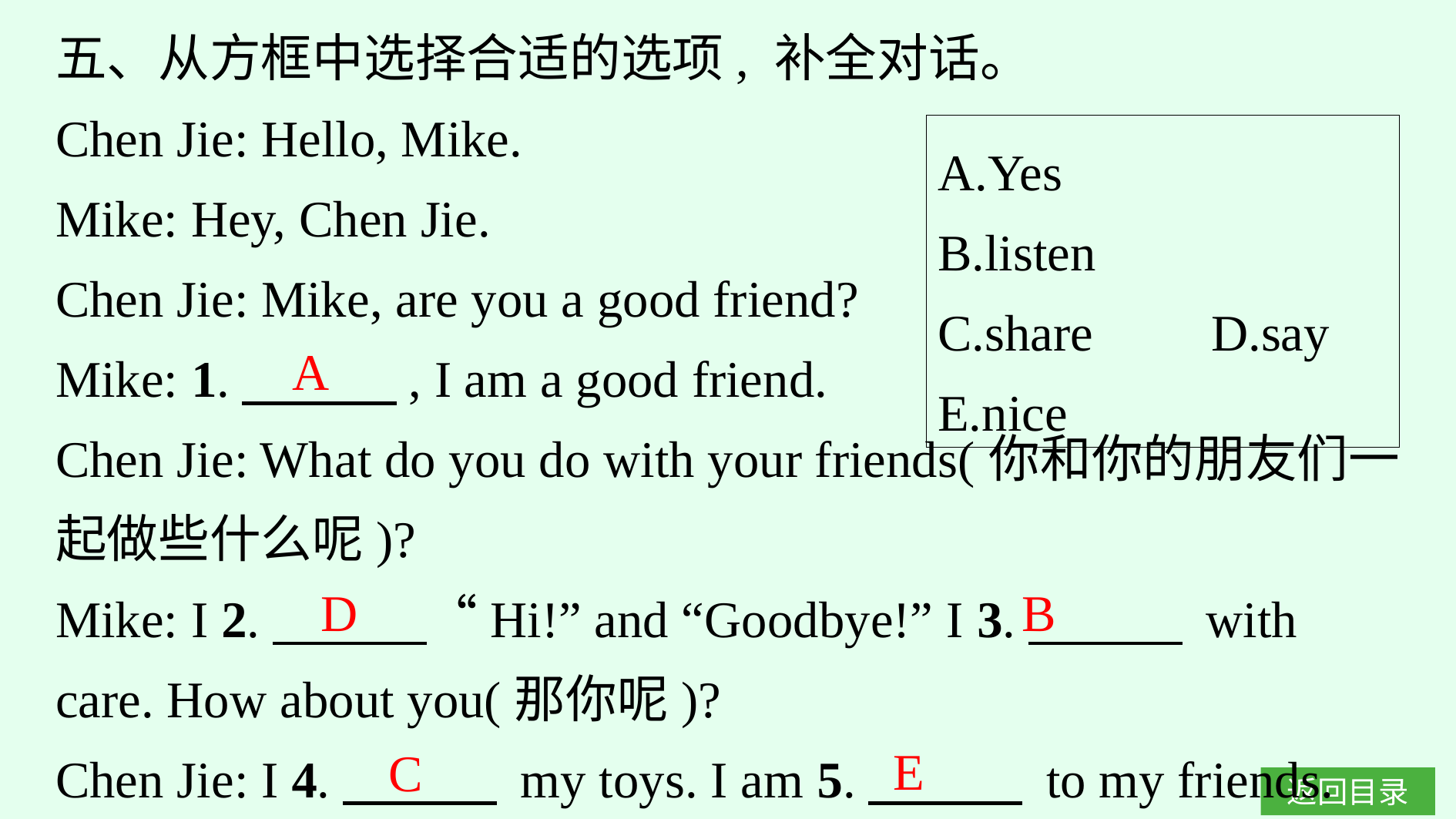

五、从方框中选择合适的选项, 补全对话。
Chen Jie: Hello, Mike.
Mike: Hey, Chen Jie.
Chen Jie: Mike, are you a good friend?
Mike: 1.　　　, I am a good friend.
Chen Jie: What do you do with your friends(你和你的朋友们一起做些什么呢)?
Mike: I 2.　　　“Hi!” and “Goodbye!” I 3.　　　 with care. How about you(那你呢)?
Chen Jie: I 4.　　　 my toys. I am 5.　　　 to my friends.
A.Yes　	B.listen
C.share　	D.say
E.nice
A
D
B
E
C